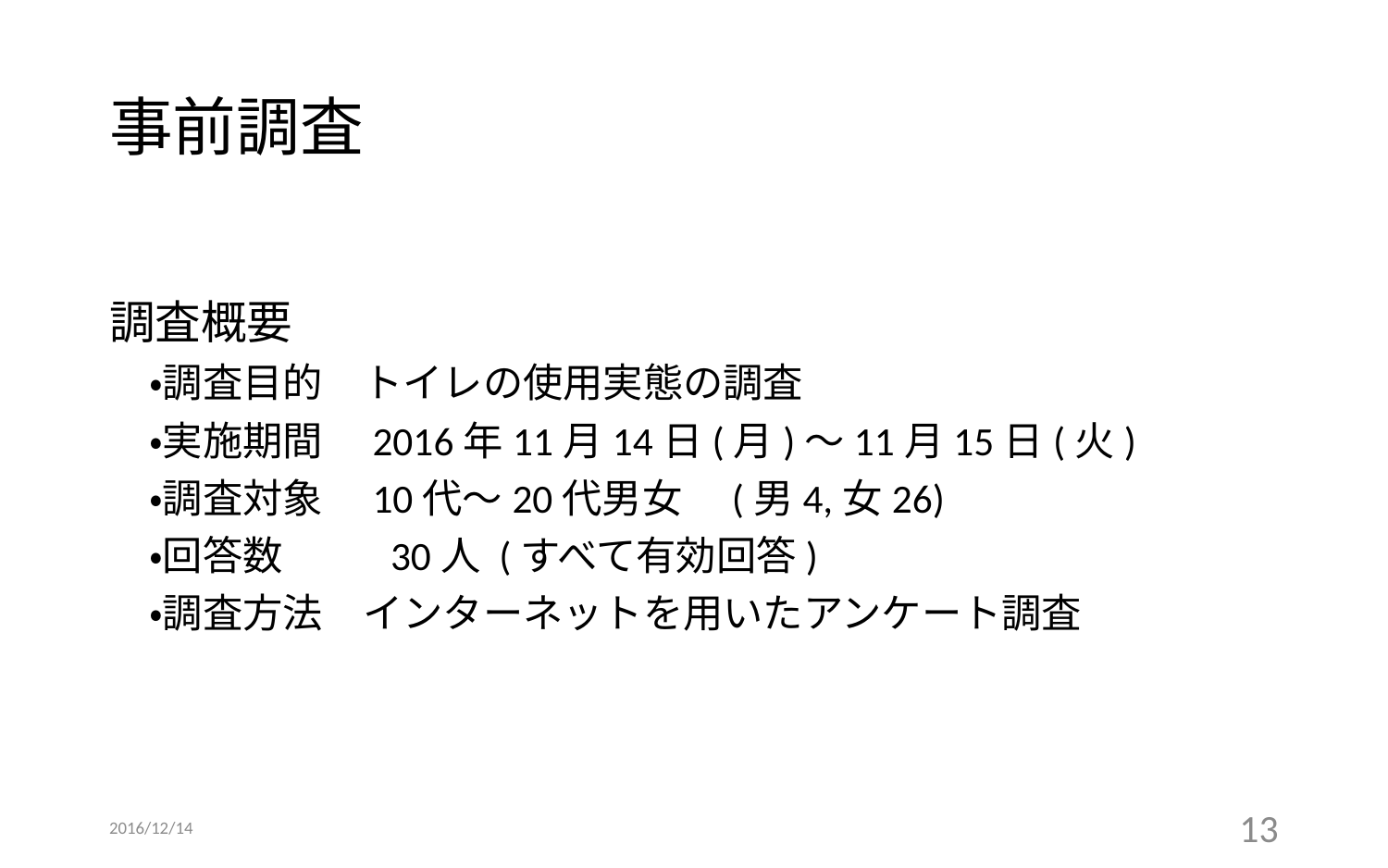

# 事前調査
調査概要
　・調査目的　トイレの使用実態の調査
　・実施期間　2016年11月14日(月)～11月15日(火)
　・調査対象　10代～20代男女　(男4,女26)
　・回答数　　  30人 (すべて有効回答)
　・調査方法　インターネットを用いたアンケート調査

2016/12/14
13